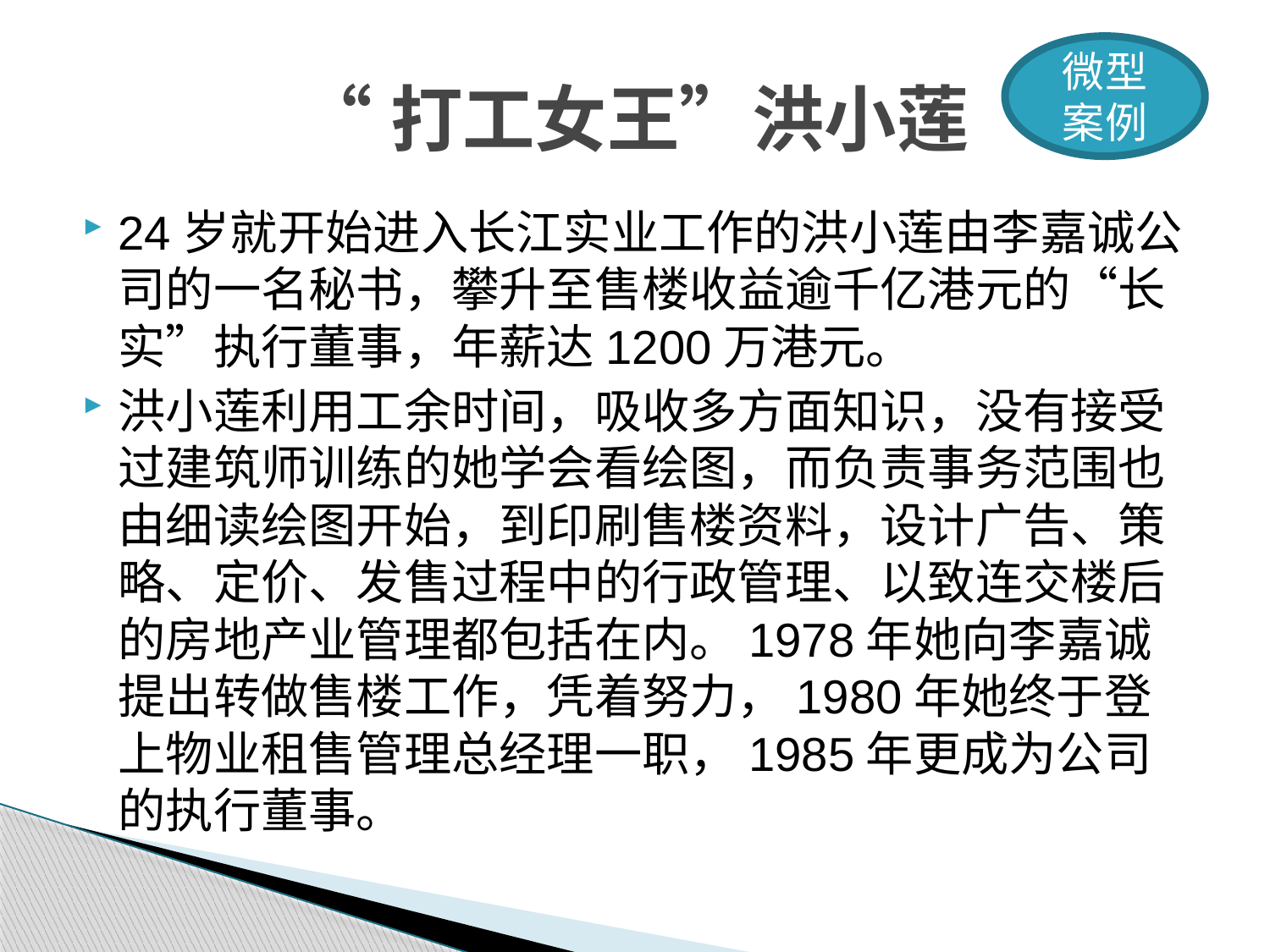

微型案例
# “打工女王”洪小莲
24岁就开始进入长江实业工作的洪小莲由李嘉诚公司的一名秘书，攀升至售楼收益逾千亿港元的“长实”执行董事，年薪达1200万港元。
洪小莲利用工余时间，吸收多方面知识，没有接受过建筑师训练的她学会看绘图，而负责事务范围也由细读绘图开始，到印刷售楼资料，设计广告、策略、定价、发售过程中的行政管理、以致连交楼后的房地产业管理都包括在内。1978年她向李嘉诚提出转做售楼工作，凭着努力，1980年她终于登上物业租售管理总经理一职，1985年更成为公司的执行董事。